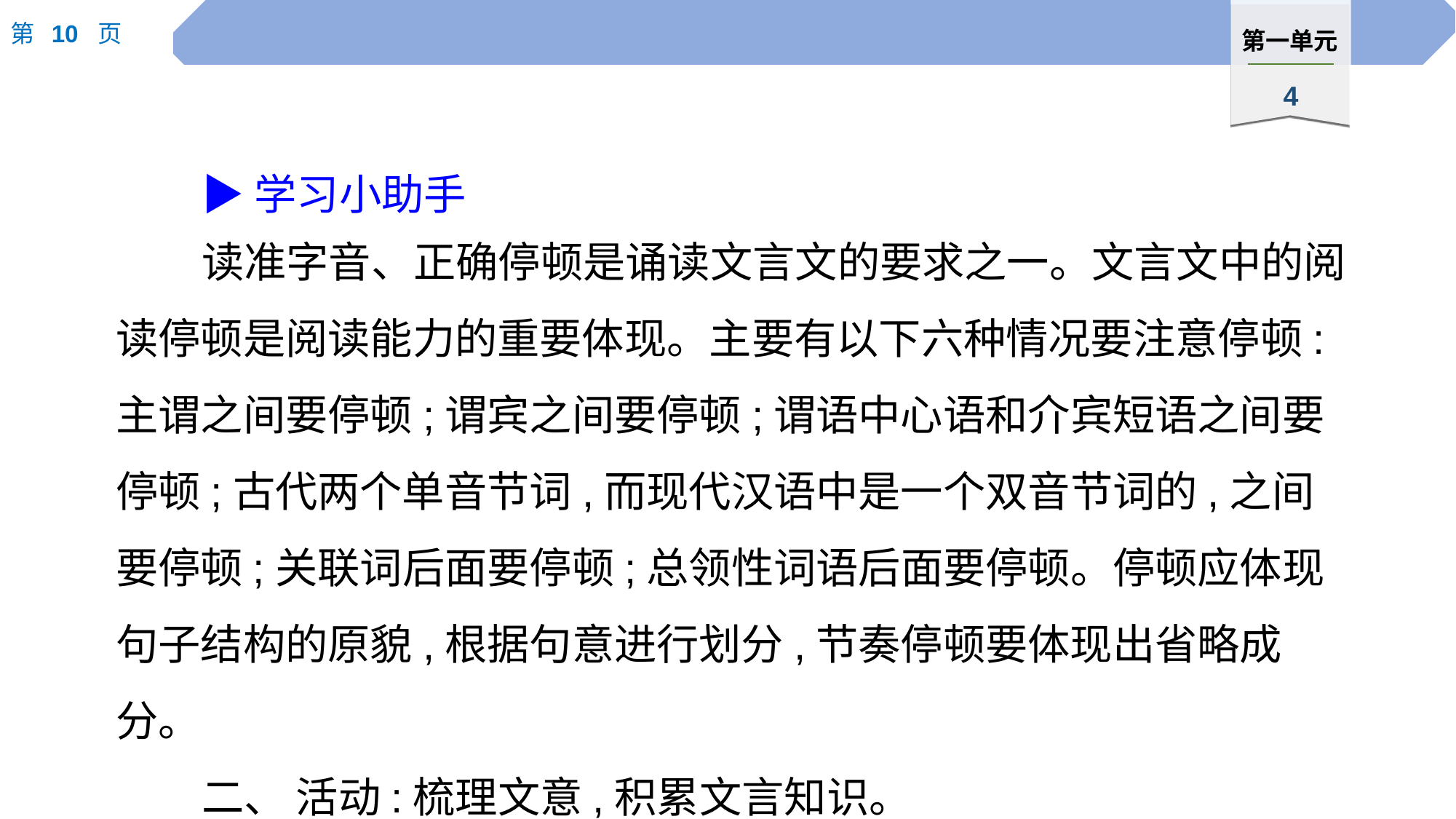

▶学习小助手
读准字音、正确停顿是诵读文言文的要求之一。文言文中的阅读停顿是阅读能力的重要体现。主要有以下六种情况要注意停顿:主谓之间要停顿;谓宾之间要停顿;谓语中心语和介宾短语之间要停顿;古代两个单音节词,而现代汉语中是一个双音节词的,之间要停顿;关联词后面要停顿;总领性词语后面要停顿。停顿应体现句子结构的原貌,根据句意进行划分,节奏停顿要体现出省略成分。
二、 活动:梳理文意,积累文言知识。